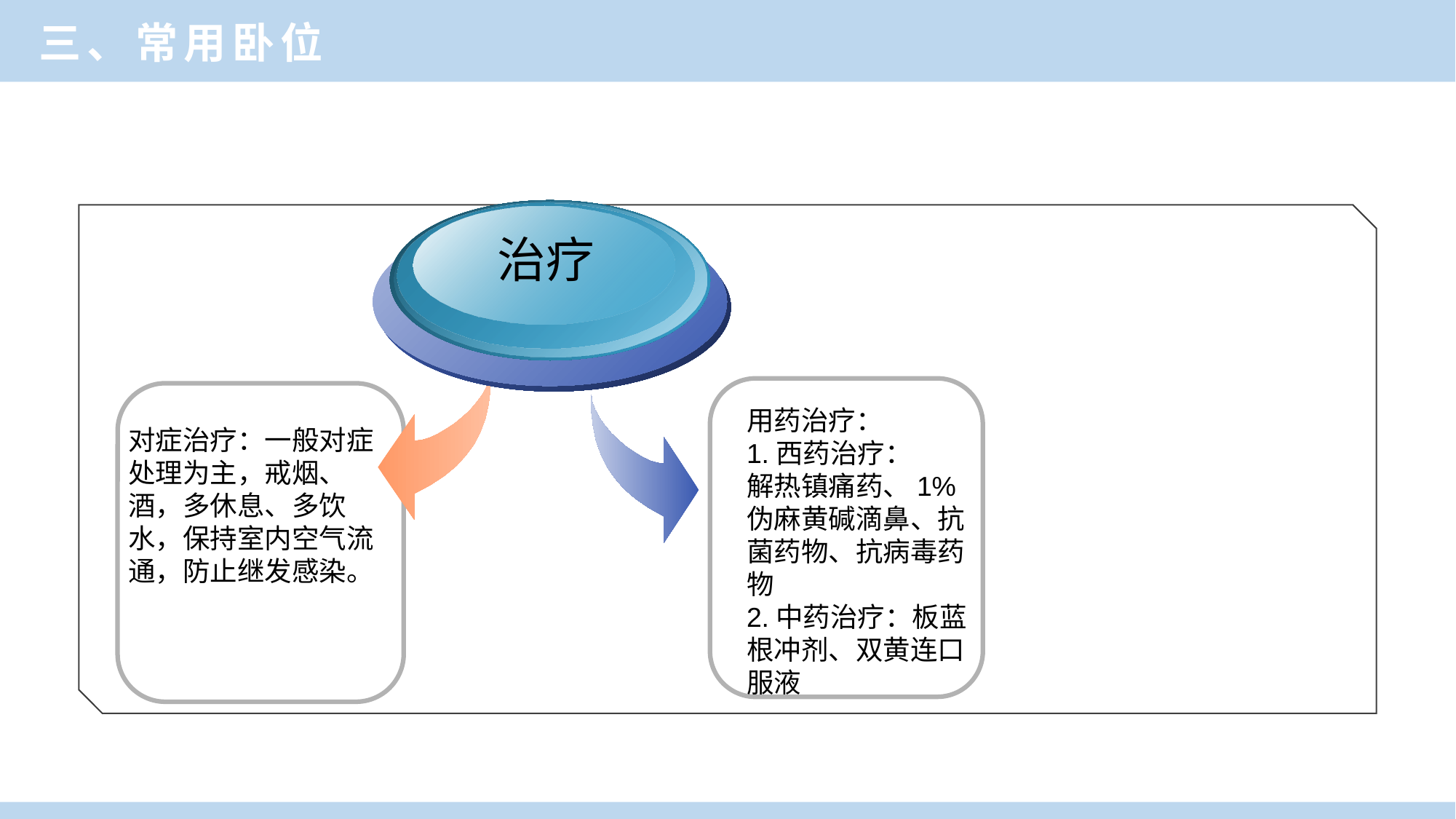

三、常用卧位

治疗

对症治疗：一般对症处理为主，戒烟、酒，多休息、多饮水，保持室内空气流通，防止继发感染。

用药治疗：
1.西药治疗：
解热镇痛药、1%伪麻黄碱滴鼻、抗菌药物、抗病毒药物
2.中药治疗：板蓝根冲剂、双黄连口服液